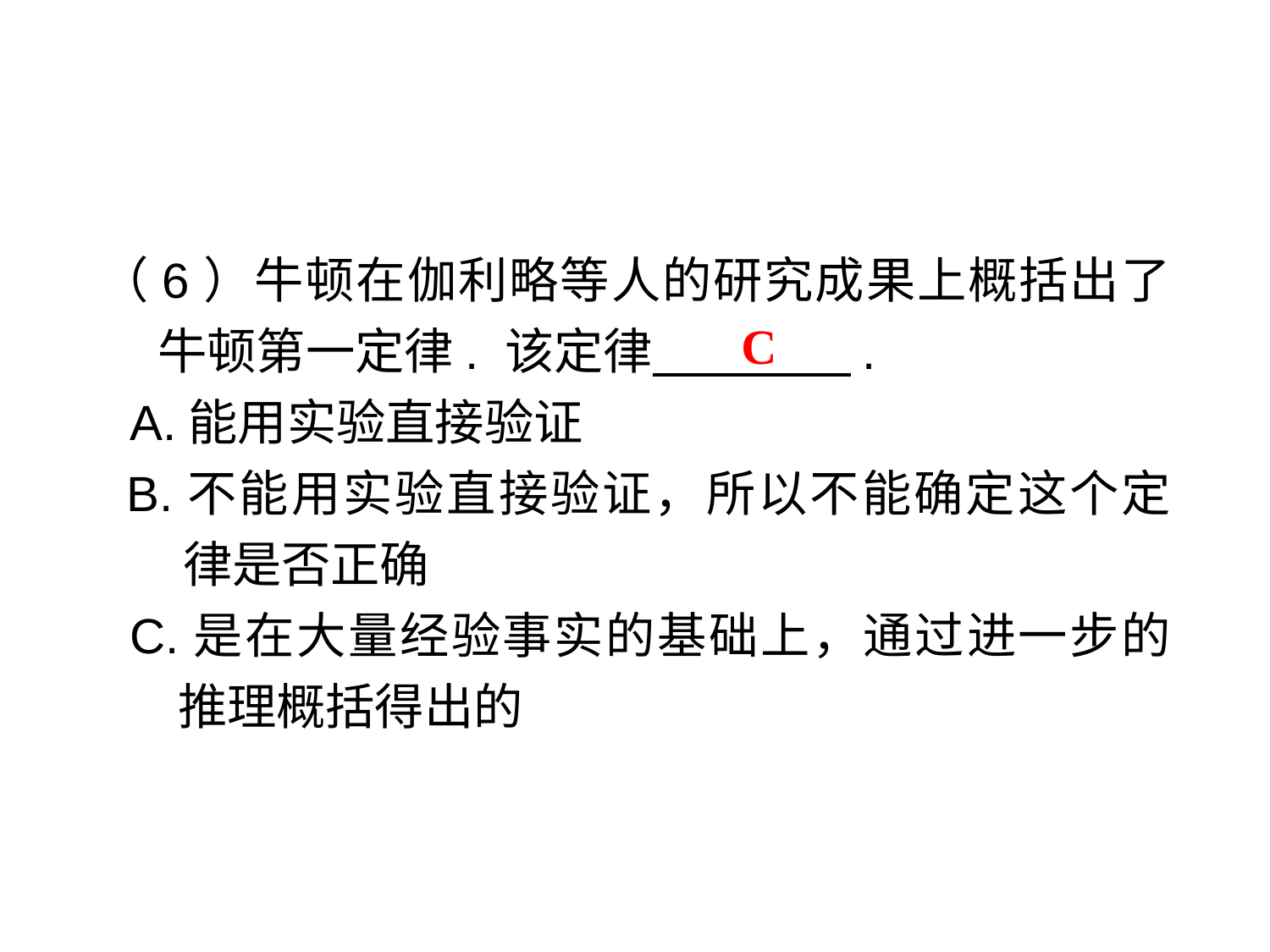

（6）牛顿在伽利略等人的研究成果上概括出了牛顿第一定律. 该定律     　    　.
A.能用实验直接验证
B.不能用实验直接验证，所以不能确定这个定律是否正确
C.是在大量经验事实的基础上，通过进一步的推理概括得出的
C